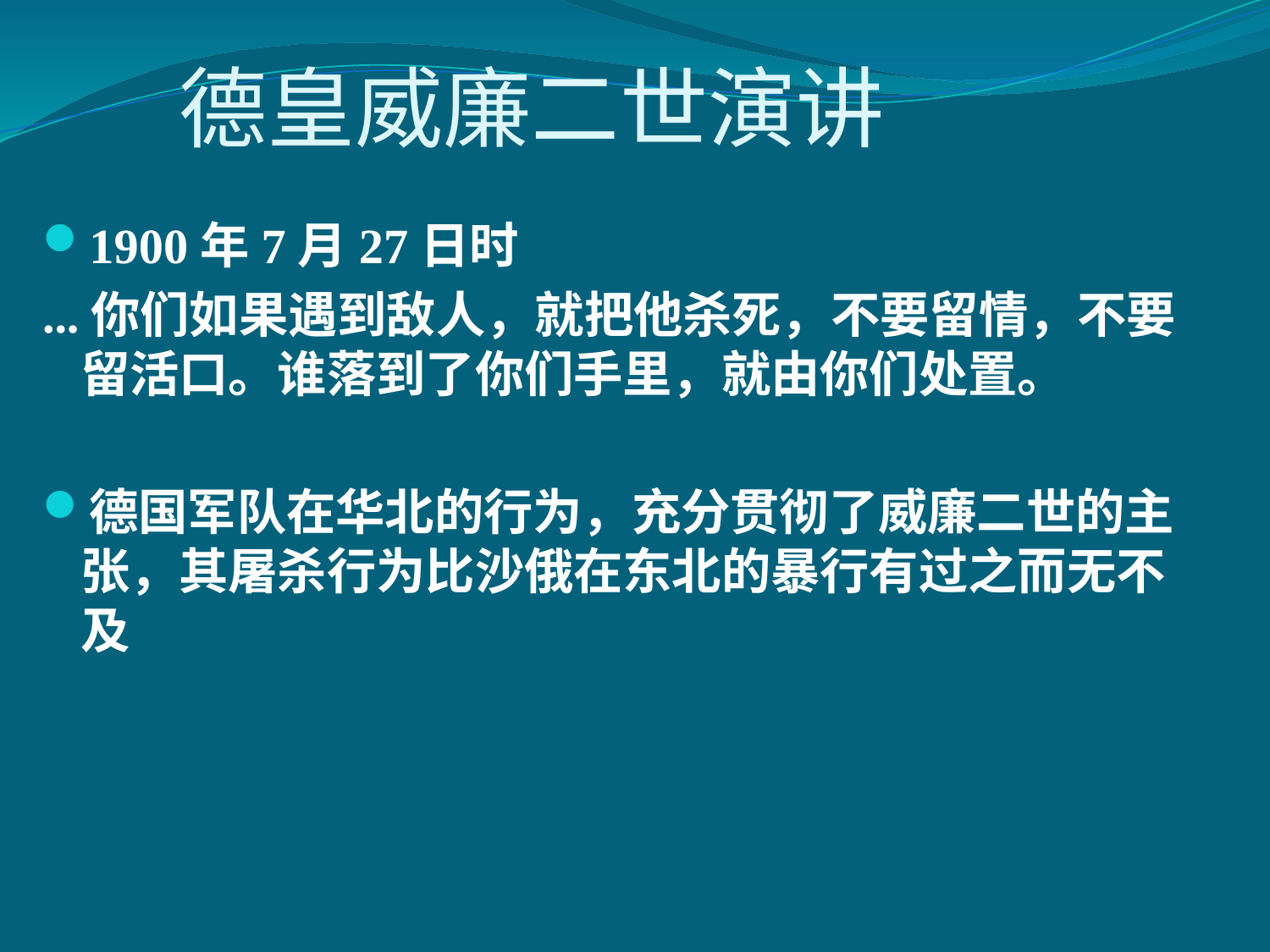

# 德皇威廉二世演讲
1900年7月27日时
...你们如果遇到敌人，就把他杀死，不要留情，不要留活口。谁落到了你们手里，就由你们处置。

德国军队在华北的行为，充分贯彻了威廉二世的主张，其屠杀行为比沙俄在东北的暴行有过之而无不及